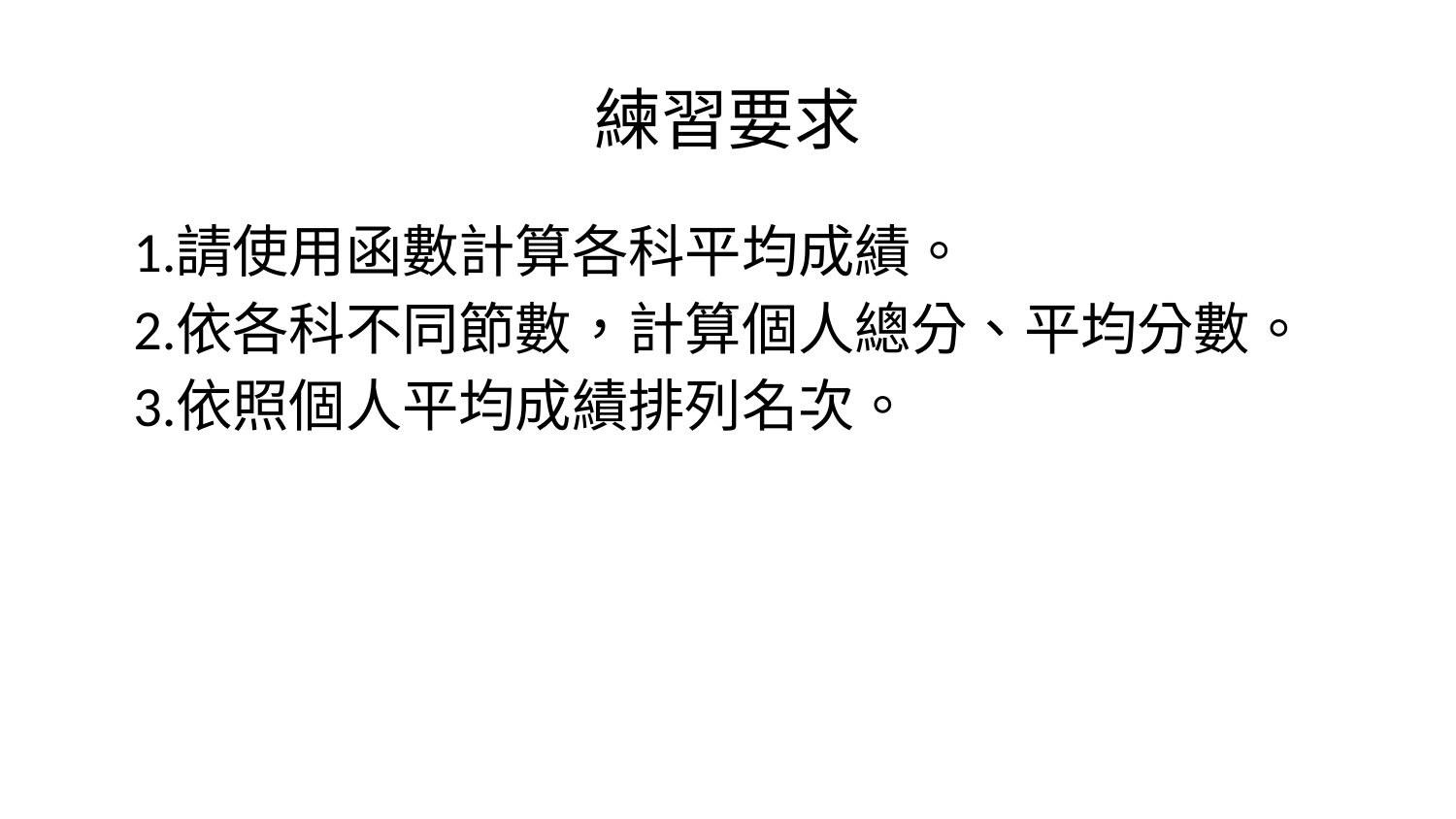

# 練習要求
請使用函數計算各科平均成績。
依各科不同節數，計算個人總分、平均分數。
依照個人平均成績排列名次。